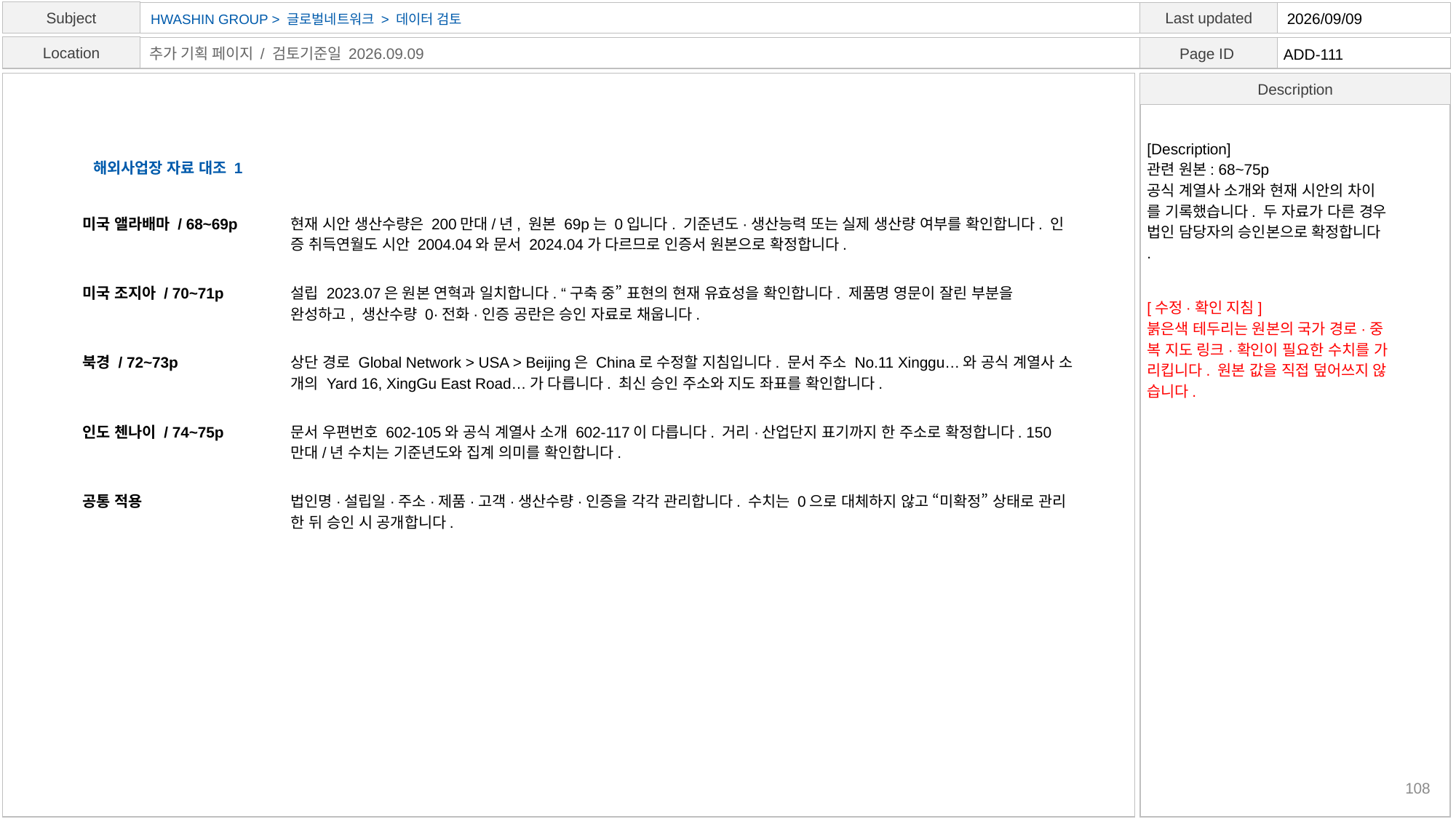

HWASHIN GROUP > 글로벌네트워크 > 데이터 검토
2026/09/09
ADD-111
추가 기획 페이지 / 검토기준일 2026.09.09
[Description]
관련 원본: 68~75p
공식 계열사 소개와 현재 시안의 차이
를 기록했습니다. 두 자료가 다른 경우
법인 담당자의 승인본으로 확정합니다
.
해외사업장 자료 대조 1
미국 앨라배마 / 68~69p
현재 시안 생산수량은 200만대/년, 원본 69p는 0입니다. 기준년도·생산능력 또는 실제 생산량 여부를 확인합니다. 인
증 취득연월도 시안 2004.04와 문서 2024.04가 다르므로 인증서 원본으로 확정합니다.
미국 조지아 / 70~71p
설립 2023.07은 원본 연혁과 일치합니다. “구축 중” 표현의 현재 유효성을 확인합니다. 제품명 영문이 잘린 부분을
완성하고, 생산수량 0·전화·인증 공란은 승인 자료로 채웁니다.
[수정·확인 지침]
붉은색 테두리는 원본의 국가 경로·중
복 지도 링크·확인이 필요한 수치를 가
리킵니다. 원본 값을 직접 덮어쓰지 않
습니다.
북경 / 72~73p
상단 경로 Global Network > USA > Beijing은 China로 수정할 지침입니다. 문서 주소 No.11 Xinggu…와 공식 계열사 소
개의 Yard 16, XingGu East Road…가 다릅니다. 최신 승인 주소와 지도 좌표를 확인합니다.
인도 첸나이 / 74~75p
문서 우편번호 602-105와 공식 계열사 소개 602-117이 다릅니다. 거리·산업단지 표기까지 한 주소로 확정합니다. 150
만대/년 수치는 기준년도와 집계 의미를 확인합니다.
공통 적용
법인명·설립일·주소·제품·고객·생산수량·인증을 각각 관리합니다. 수치는 0으로 대체하지 않고 “미확정” 상태로 관리
한 뒤 승인 시 공개합니다.
108